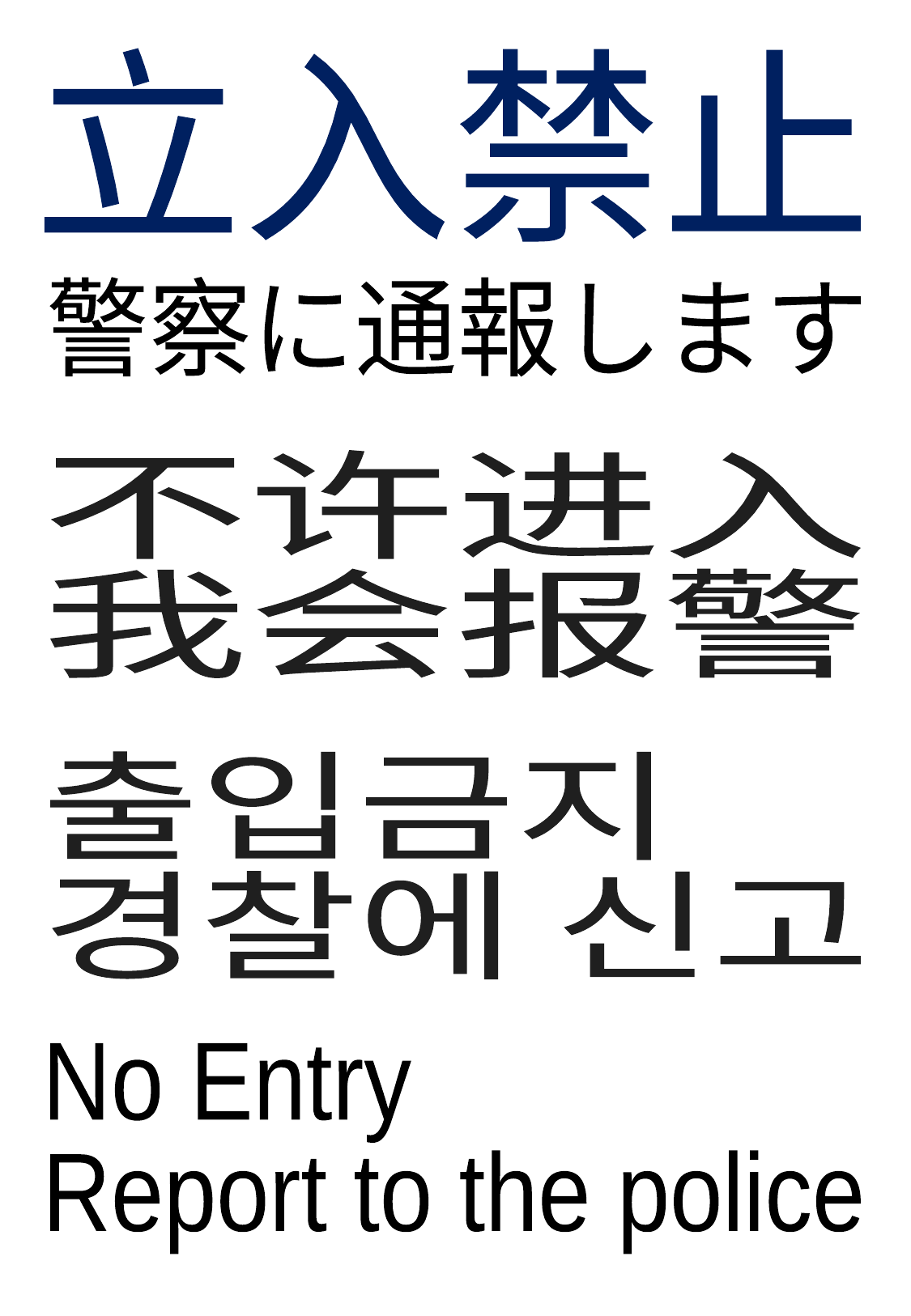

立入禁止
警察に通報します
不许进入
我会报警
출입금지
경찰에 신고
No Entry
Report to the police